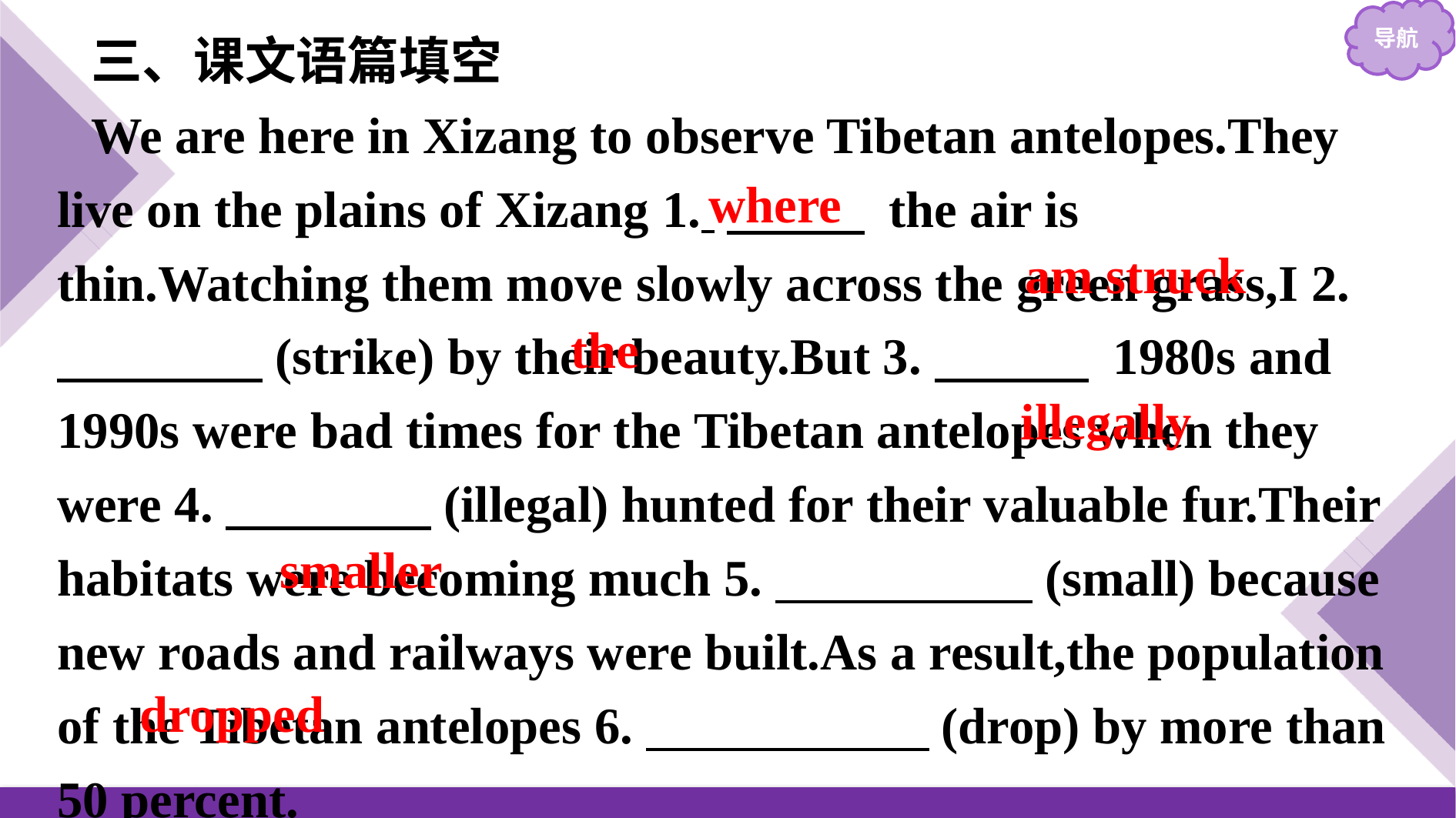

三、课文语篇填空
We are here in Xizang to observe Tibetan antelopes.They live on the plains of Xizang 1. 　   　 the air is thin.Watching them move slowly across the green grass,I 2. 　　　　(strike) by their beauty.But 3.　　　 1980s and 1990s were bad times for the Tibetan antelopes when they were 4.　　　　(illegal) hunted for their valuable fur.Their habitats were becoming much 5.　　　　　(small) because new roads and railways were built.As a result,the population of the Tibetan antelopes 6.　　　　　 (drop) by more than 50 percent.
where
am struck
the
illegally
smaller
dropped